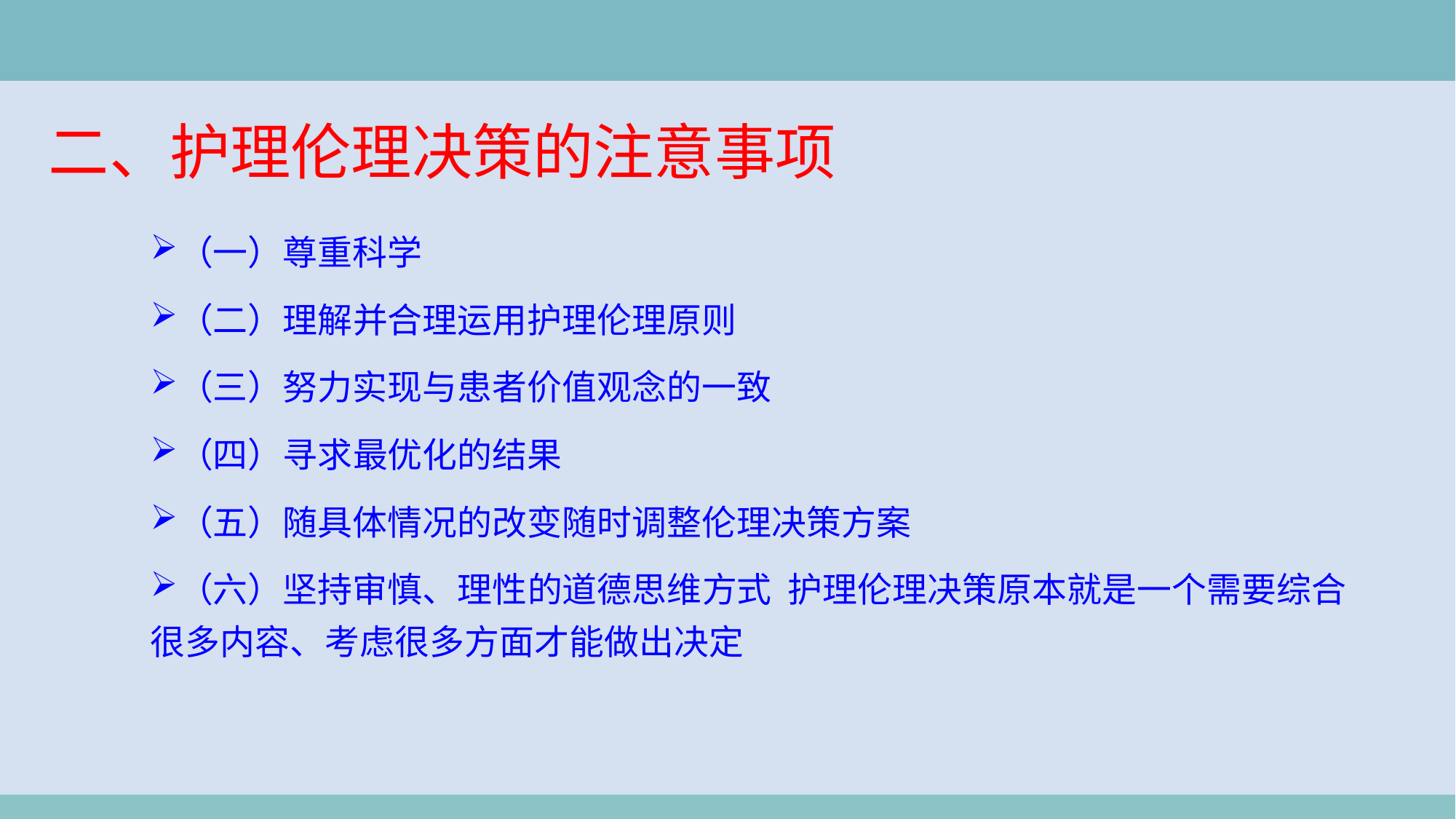

二、护理伦理决策的注意事项
（一）尊重科学
（二）理解并合理运用护理伦理原则
（三）努力实现与患者价值观念的一致
（四）寻求最优化的结果
（五）随具体情况的改变随时调整伦理决策方案
（六）坚持审慎、理性的道德思维方式  护理伦理决策原本就是一个需要综合很多内容、考虑很多方面才能做出决定